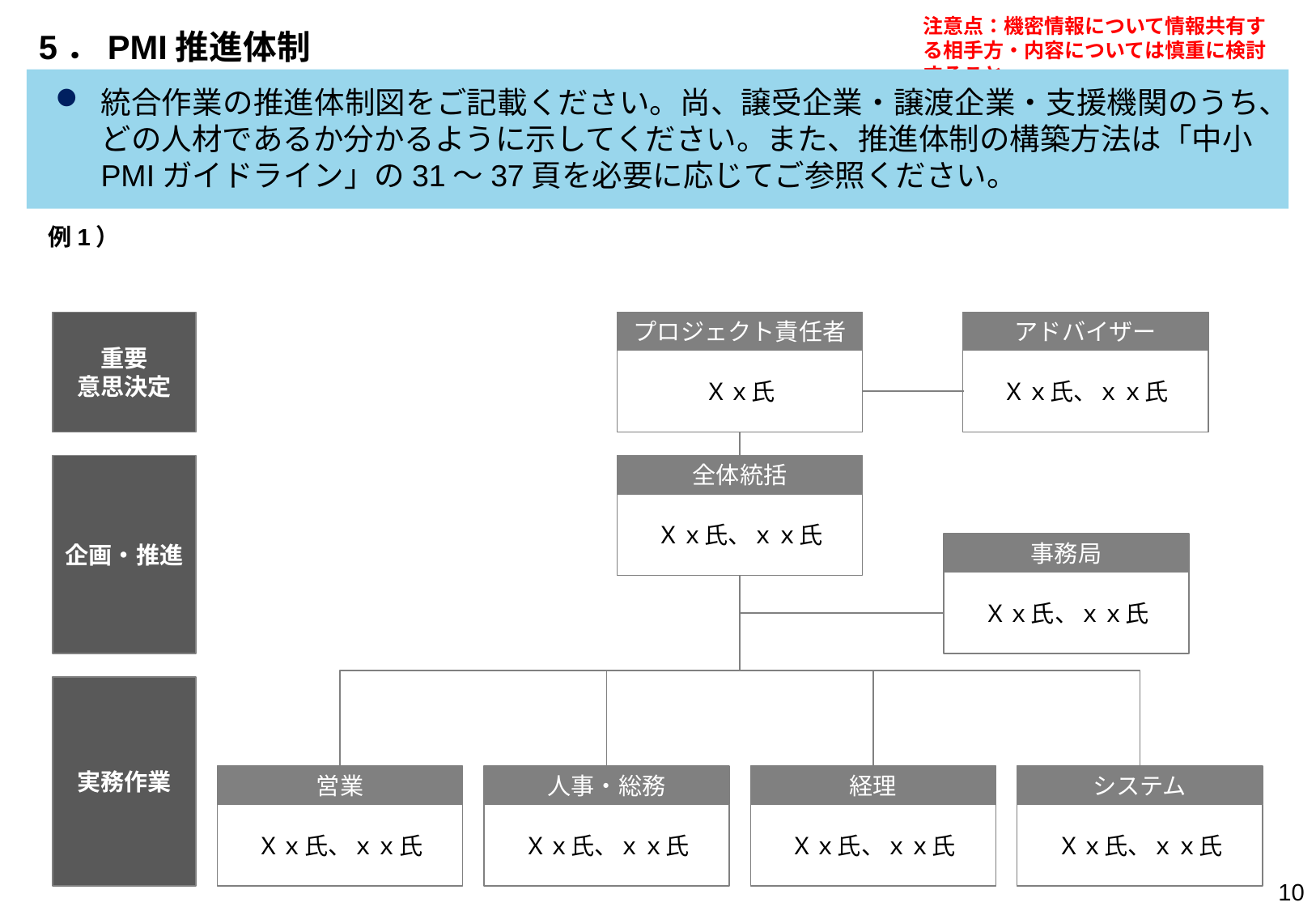

# 5．PMI推進体制
統合作業の推進体制図をご記載ください。尚、譲受企業・譲渡企業・支援機関のうち、どの人材であるか分かるように示してください。また、推進体制の構築方法は「中小PMIガイドライン」の31～37頁を必要に応じてご参照ください。
例1）
重要
意思決定
プロジェクト責任者
アドバイザー
Ｘｘ氏
Ｘｘ氏、ｘｘ氏
企画・推進
全体統括
Ｘｘ氏、ｘｘ氏
事務局
Ｘｘ氏、ｘｘ氏
実務作業
営業
人事・総務
経理
システム
Ｘｘ氏、ｘｘ氏
Ｘｘ氏、ｘｘ氏
Ｘｘ氏、ｘｘ氏
Ｘｘ氏、ｘｘ氏
10